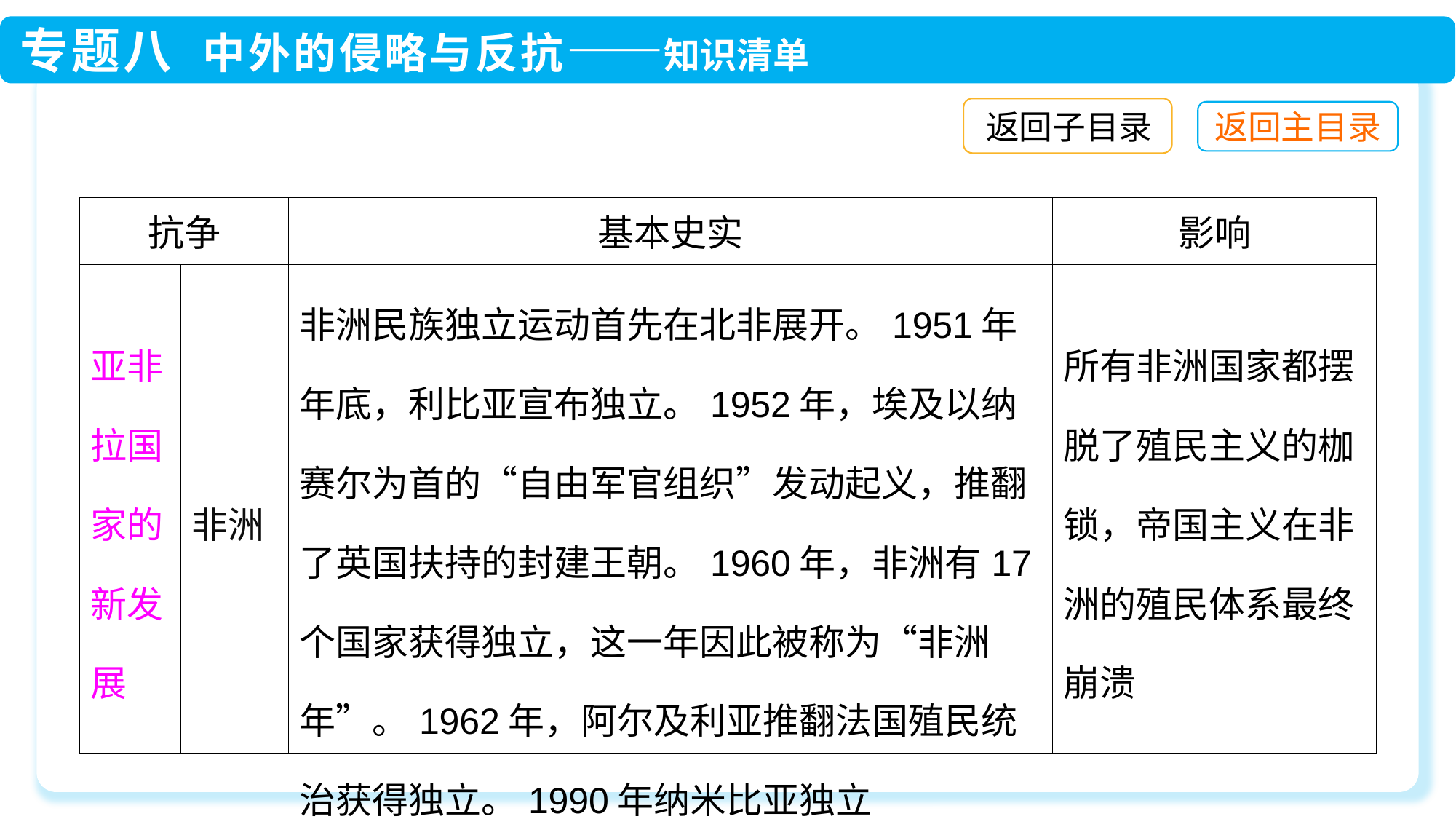

返回子目录
| 抗争 |  | 基本史实 | 影响 |
| --- | --- | --- | --- |
| 亚非拉国家的新发展 | 非洲 | 非洲民族独立运动首先在北非展开。1951年年底，利比亚宣布独立。1952年，埃及以纳赛尔为首的“自由军官组织”发动起义，推翻了英国扶持的封建王朝。1960年，非洲有17个国家获得独立，这一年因此被称为“非洲年”。1962年，阿尔及利亚推翻法国殖民统治获得独立。1990年纳米比亚独立 | 所有非洲国家都摆脱了殖民主义的枷锁，帝国主义在非洲的殖民体系最终崩溃 |